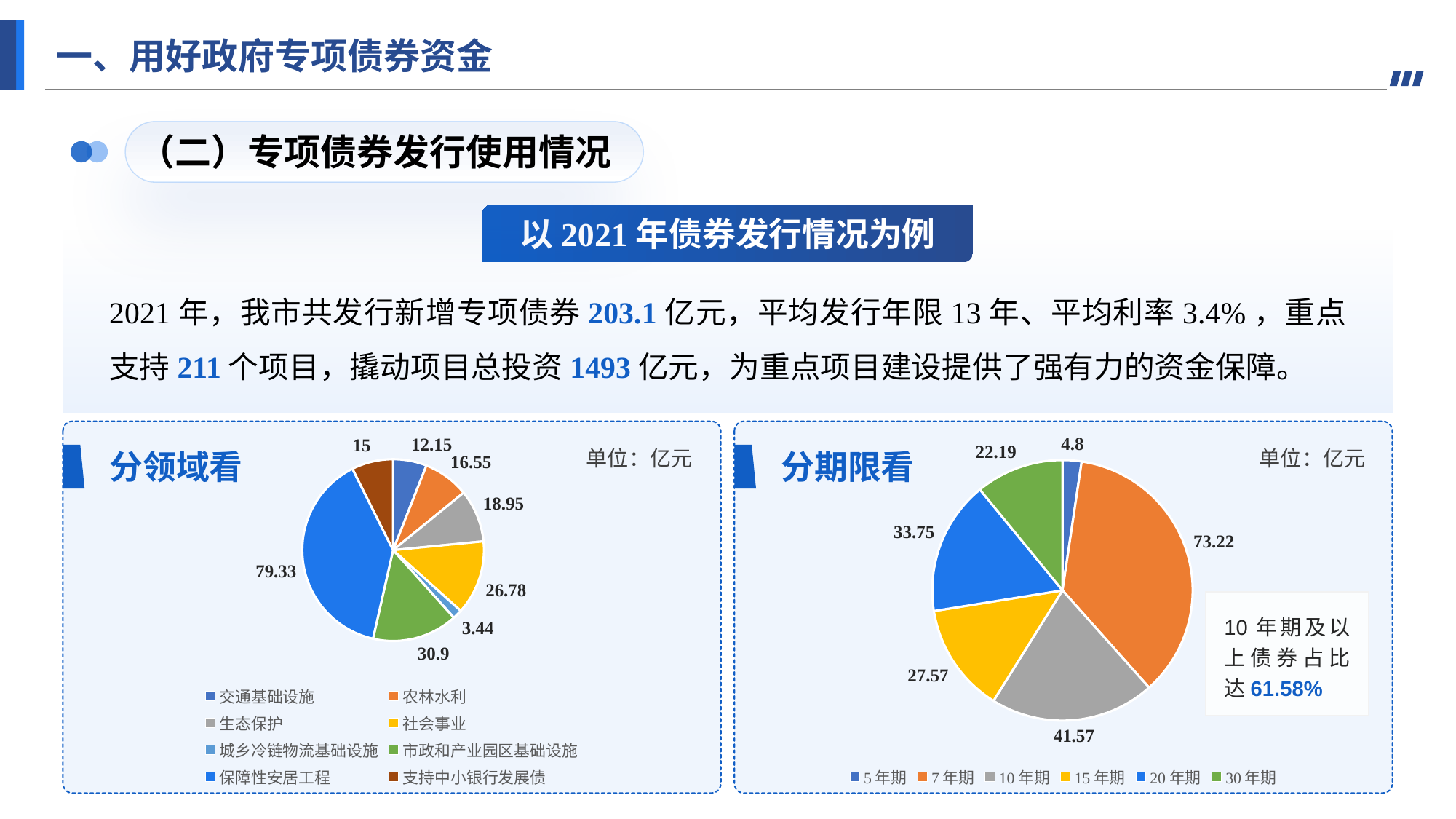

一、用好政府专项债券资金

（二）专项债券发行使用情况

以2021年债券发行情况为例

2021年，我市共发行新增专项债券203.1亿元，平均发行年限13年、平均利率3.4%，重点支持211个项目，撬动项目总投资1493亿元，为重点项目建设提供了强有力的资金保障。

### Chart

| Category | 销售额 |
|---|---|
| 交通基础设施 | 12.15 |
| 农林水利 | 16.55 |
| 生态保护 | 18.95 |
| 社会事业 | 26.78 |
| 城乡冷链物流基础设施 | 3.44 |
| 市政和产业园区基础设施 | 30.9 |
| 保障性安居工程 | 79.33 |
| 支持中小银行发展债 | 15.0 |

### Chart

| Category | 销售额 |
|---|---|
| 5年期 | 4.8 |
| 7年期 | 73.22 |
| 10年期 | 41.57 |
| 15年期 | 27.57 |
| 20年期 | 33.75 |
| 30年期 | 22.19 |
单位：亿元
单位：亿元
分领域看
分期限看

10年期及以上债券占比达61.58%